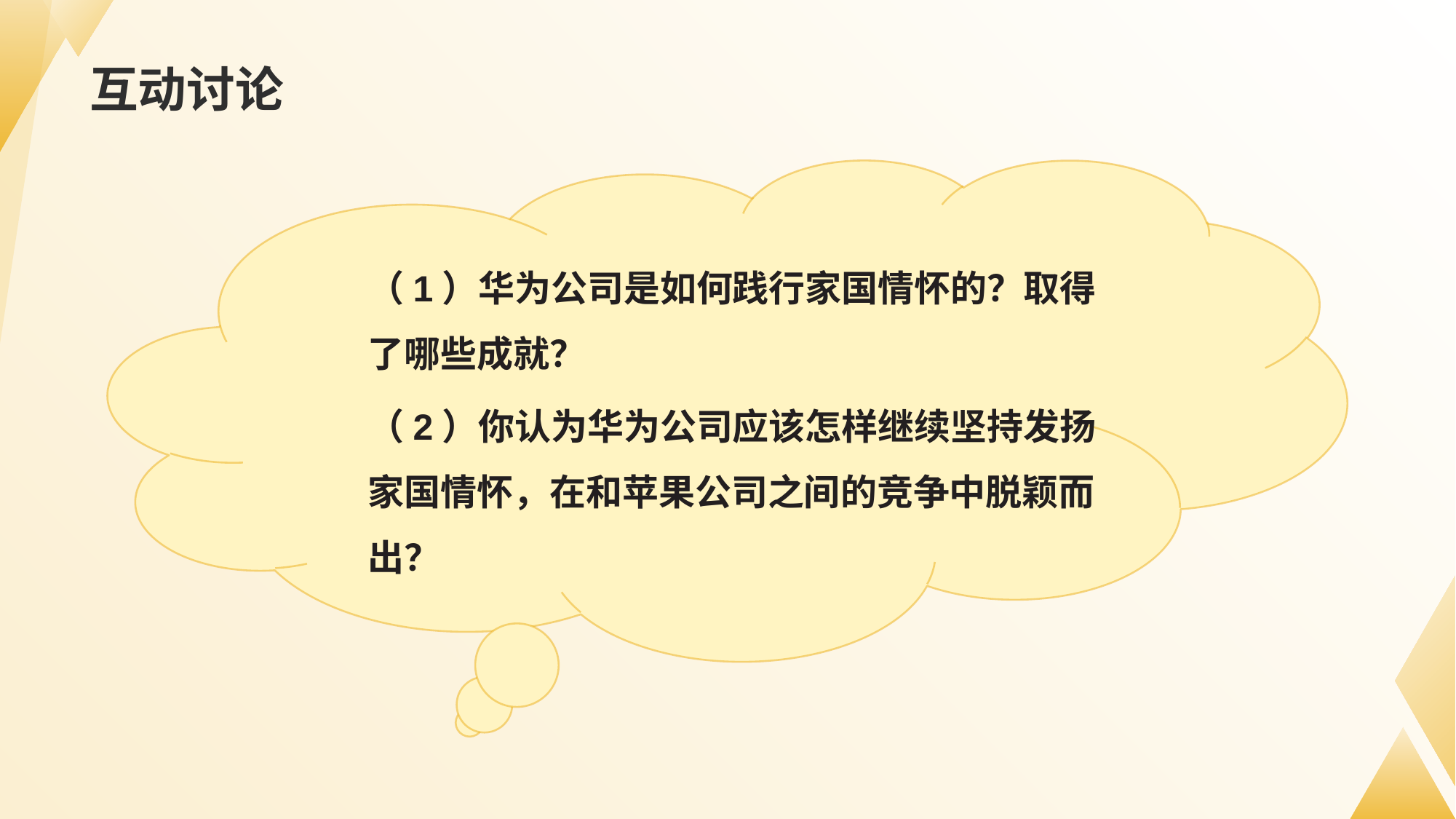

# 互动讨论

（1）华为公司是如何践行家国情怀的？取得了哪些成就？
（2）你认为华为公司应该怎样继续坚持发扬家国情怀，在和苹果公司之间的竞争中脱颖而出？